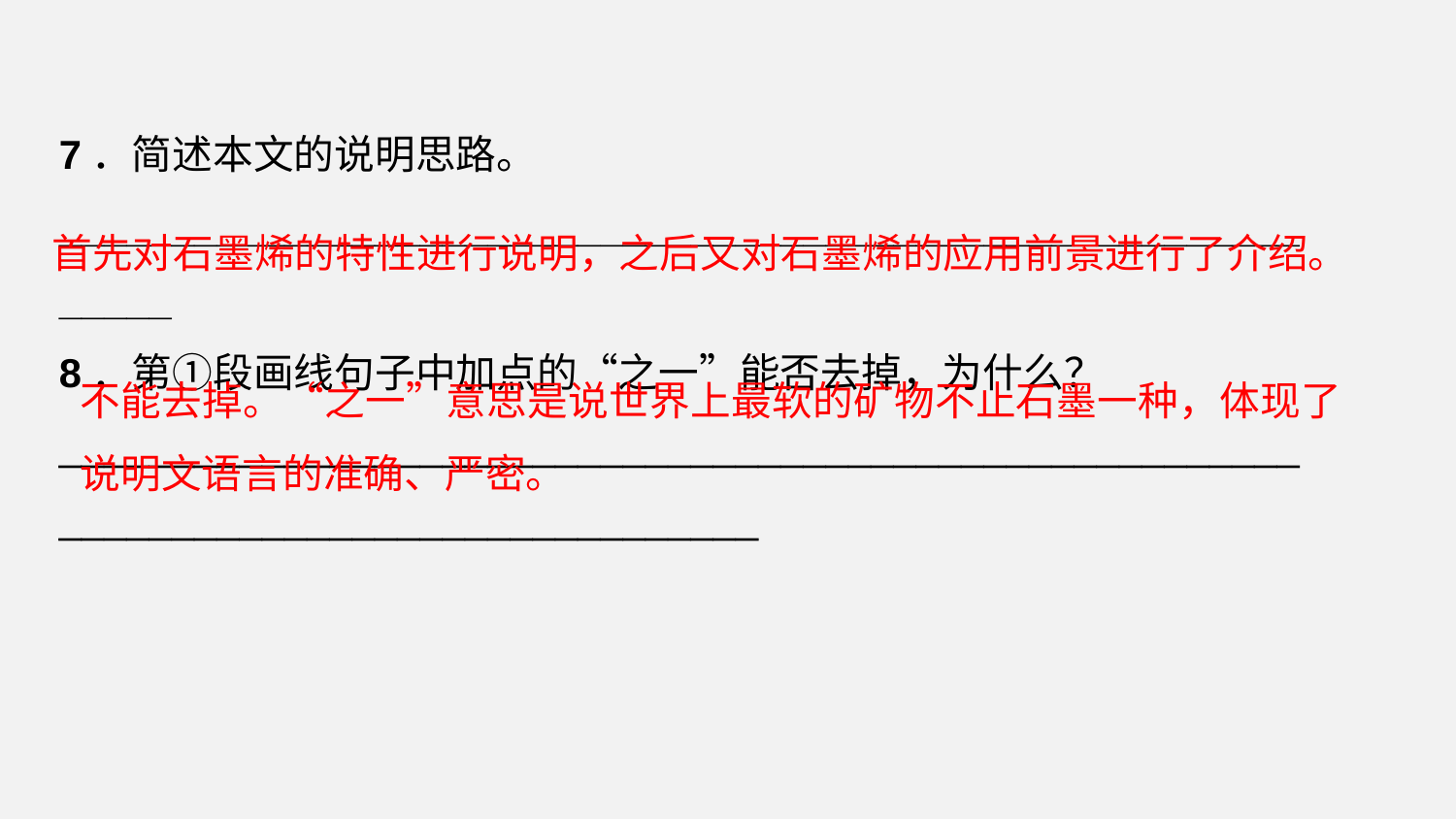

7．简述本文的说明思路。
____________________________________________________________
8．第①段画线句子中加点的“之一”能否去掉，为什么？
______________________________________________________________________________________
首先对石墨烯的特性进行说明，之后又对石墨烯的应用前景进行了介绍。
不能去掉。“之一”意思是说世界上最软的矿物不止石墨一种，体现了说明文语言的准确、严密。